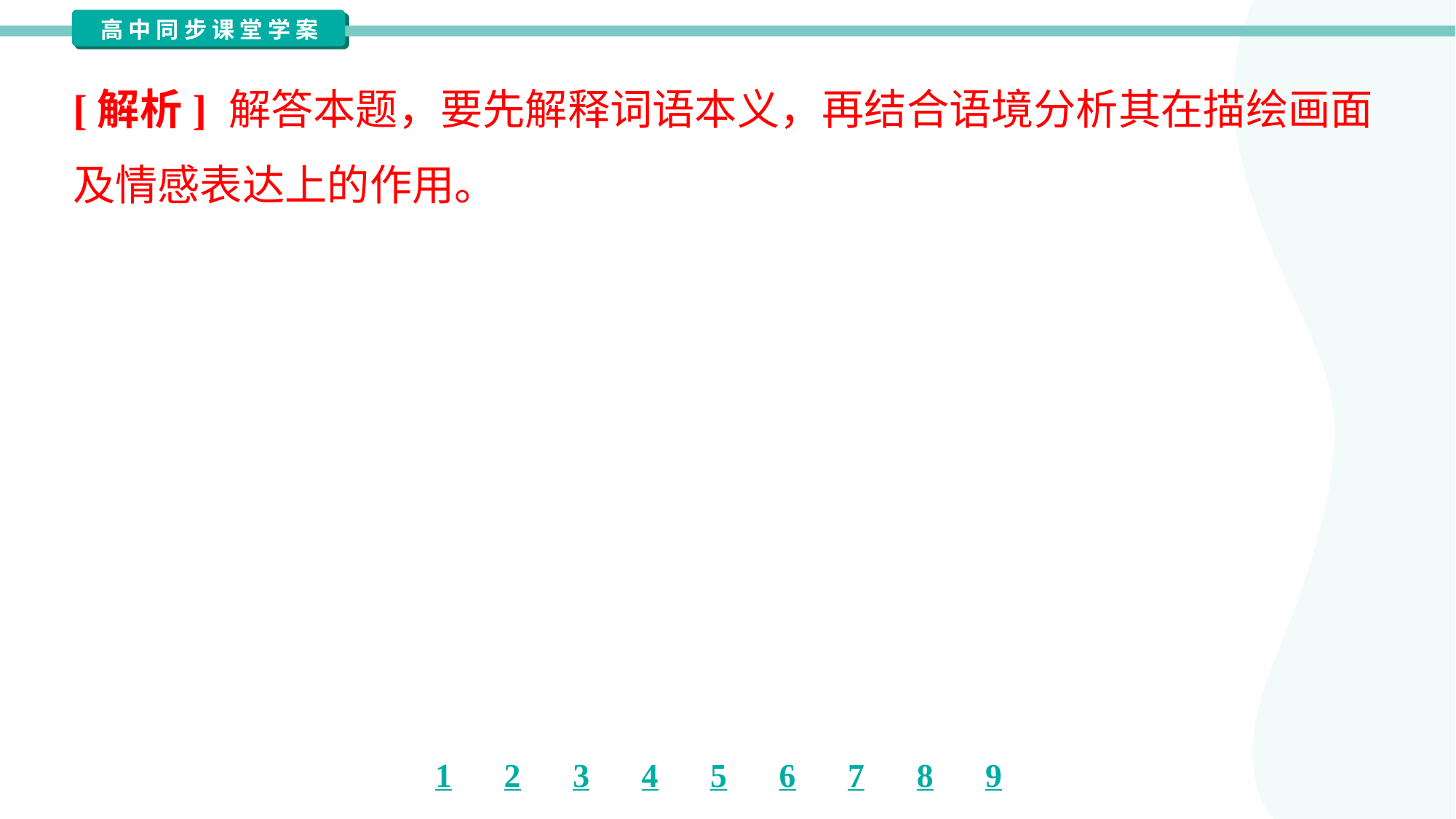

[解析] 解答本题，要先解释词语本义，再结合语境分析其在描绘画面
及情感表达上的作用。